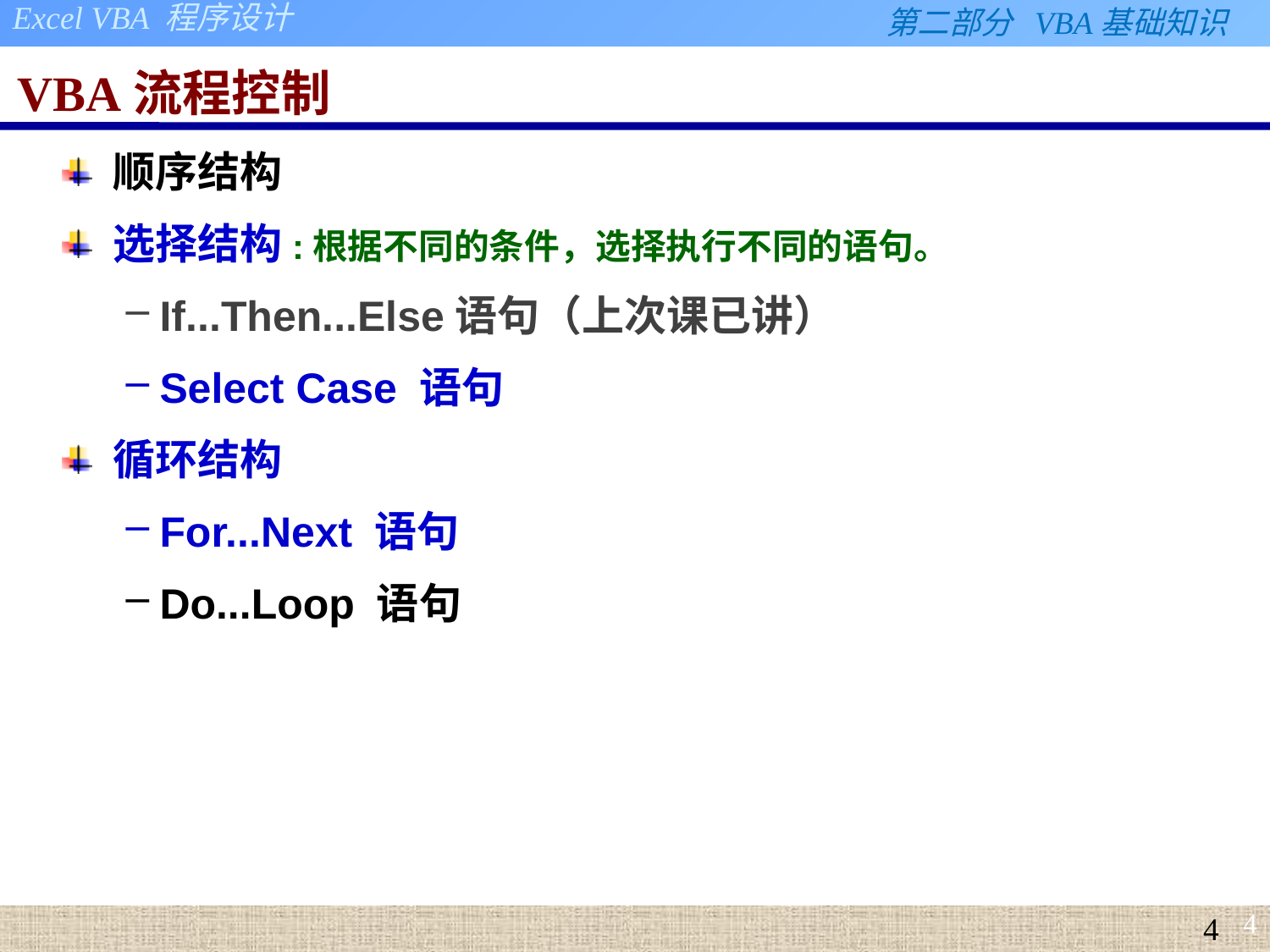

# VBA流程控制
顺序结构
选择结构:根据不同的条件，选择执行不同的语句。
If...Then...Else语句（上次课已讲）
Select Case 语句
循环结构
For...Next 语句
Do...Loop 语句

4